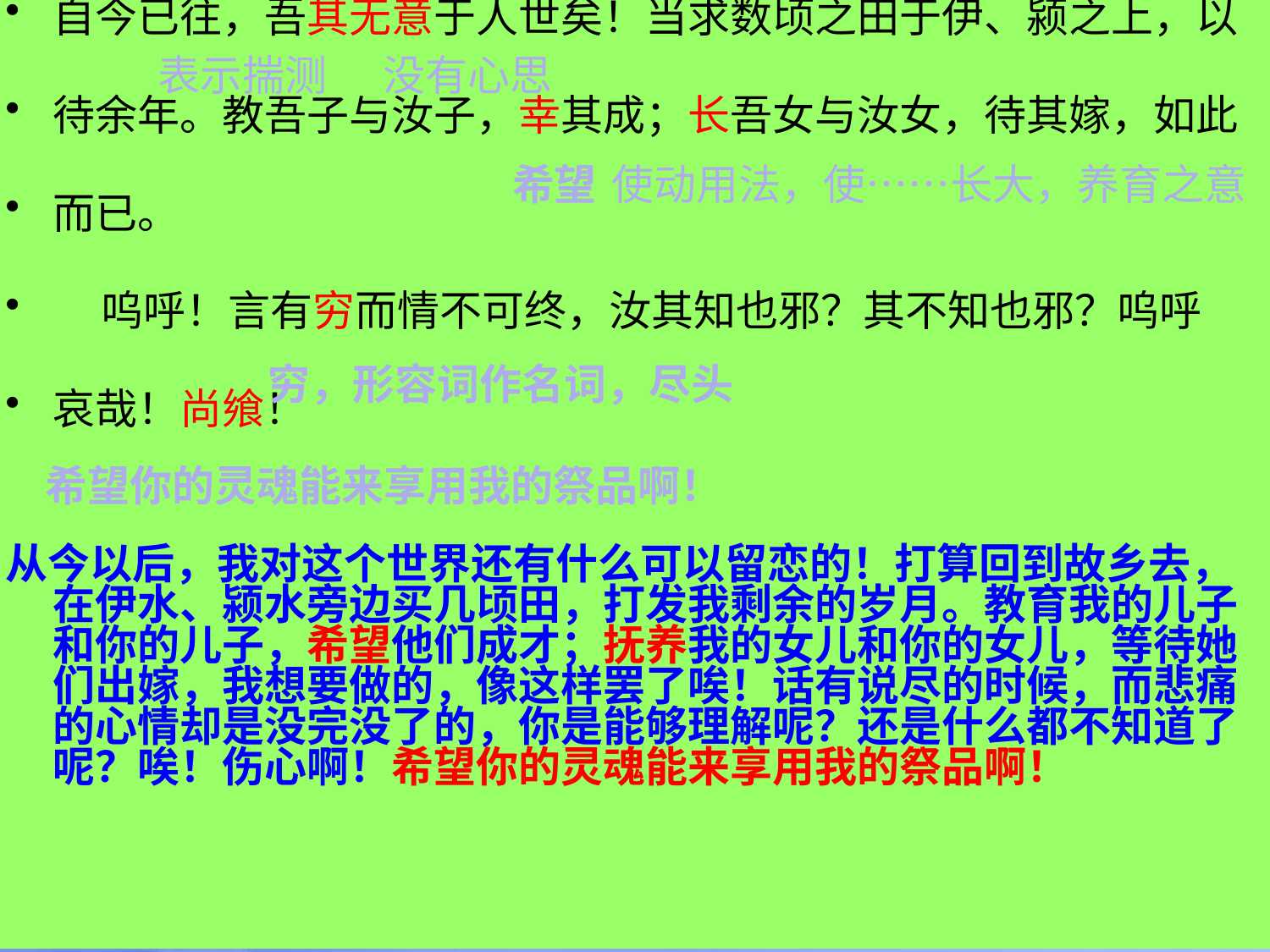

自今已往，吾其无意于人世矣！当求数顷之田于伊、颍之上，以

待余年。教吾子与汝子，幸其成；长吾女与汝女，待其嫁，如此

而已。

    呜呼！言有穷而情不可终，汝其知也邪？其不知也邪？呜呼

哀哉！尚飨！

#
表示揣测
没有心思
希望
使动用法，使……长大，养育之意
穷，形容词作名词，尽头
希望你的灵魂能来享用我的祭品啊！
从今以后，我对这个世界还有什么可以留恋的！打算回到故乡去，在伊水、颍水旁边买几顷田，打发我剩余的岁月。教育我的儿子和你的儿子，希望他们成才；抚养我的女儿和你的女儿，等待她们出嫁，我想要做的，像这样罢了唉！话有说尽的时候，而悲痛的心情却是没完没了的，你是能够理解呢？还是什么都不知道了呢？唉！伤心啊！希望你的灵魂能来享用我的祭品啊！